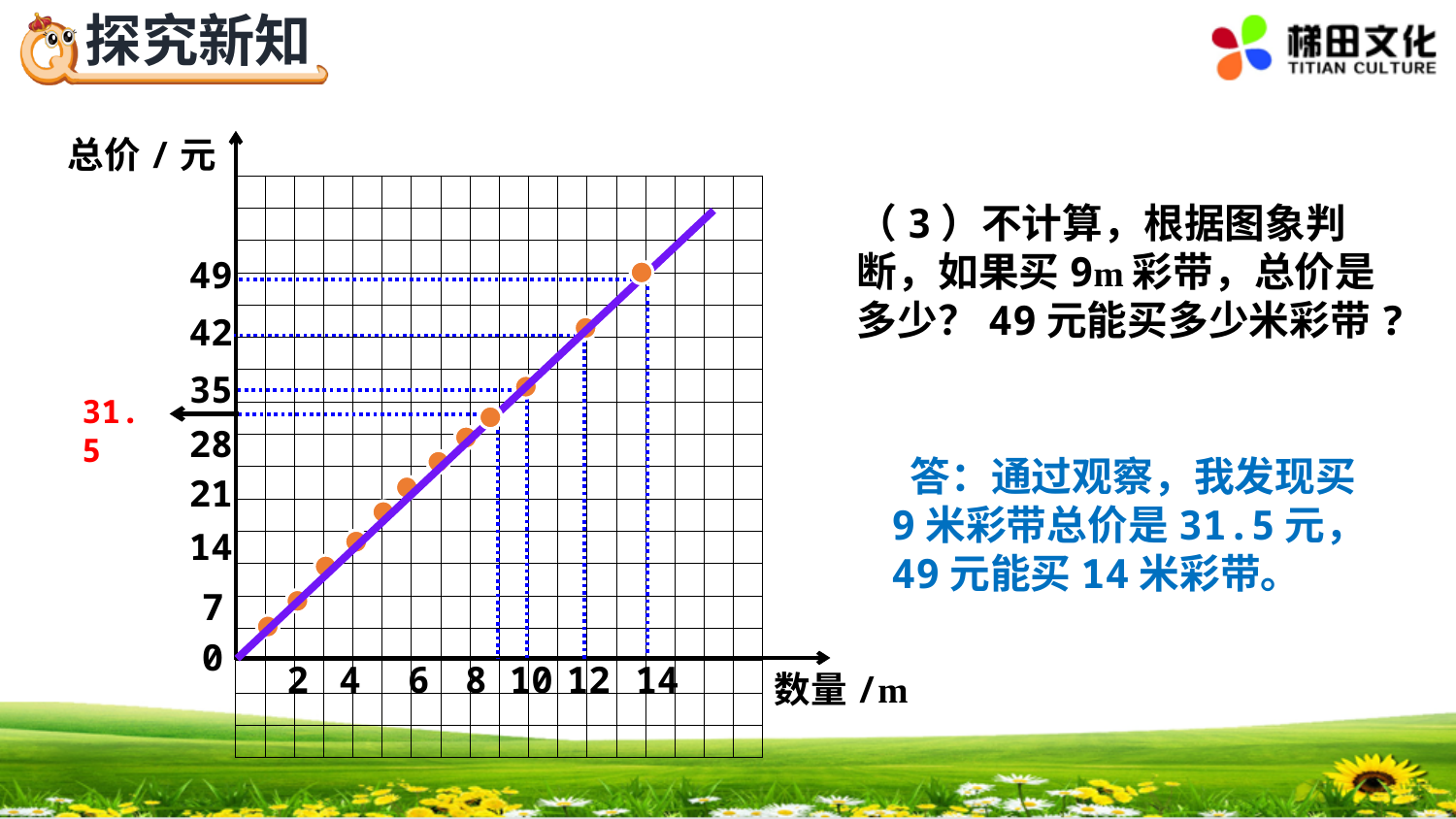

总价/元
|  |  |  |  |  |  |  |  |  |  |  |  |  |  |  |  |  |  |
| --- | --- | --- | --- | --- | --- | --- | --- | --- | --- | --- | --- | --- | --- | --- | --- | --- | --- |
|  |  |  |  |  |  |  |  |  |  |  |  |  |  |  |  |  |  |
|  |  |  |  |  |  |  |  |  |  |  |  |  |  |  |  |  |  |
|  |  |  |  |  |  |  |  |  |  |  |  |  |  |  |  |  |  |
|  |  |  |  |  |  |  |  |  |  |  |  |  |  |  |  |  |  |
|  |  |  |  |  |  |  |  |  |  |  |  |  |  |  |  |  |  |
|  |  |  |  |  |  |  |  |  |  |  |  |  |  |  |  |  |  |
|  |  |  |  |  |  |  |  |  |  |  |  |  |  |  |  |  |  |
|  |  |  |  |  |  |  |  |  |  |  |  |  |  |  |  |  |  |
|  |  |  |  |  |  |  |  |  |  |  |  |  |  |  |  |  |  |
|  |  |  |  |  |  |  |  |  |  |  |  |  |  |  |  |  |  |
|  |  |  |  |  |  |  |  |  |  |  |  |  |  |  |  |  |  |
|  |  |  |  |  |  |  |  |  |  |  |  |  |  |  |  |  |  |
|  |  |  |  |  |  |  |  |  |  |  |  |  |  |  |  |  |  |
|  |  |  |  |  |  |  |  |  |  |  |  |  |  |  |  |  |  |
|  |  |  |  |  |  |  |  |  |  |  |  |  |  |  |  |  |  |
|  |  |  |  |  |  |  |  |  |  |  |  |  |  |  |  |  |  |
|  |  |  |  |  |  |  |  |  |  |  |  |  |  |  |  |  |  |
（3）不计算，根据图象判断，如果买9m彩带，总价是多少？49元能买多少米彩带?
49

42

35

31.5

28

 答：通过观察，我发现买9米彩带总价是31.5元，49元能买14米彩带。

21

14

7

0
2
4
6
8
10
12
14
数量/m